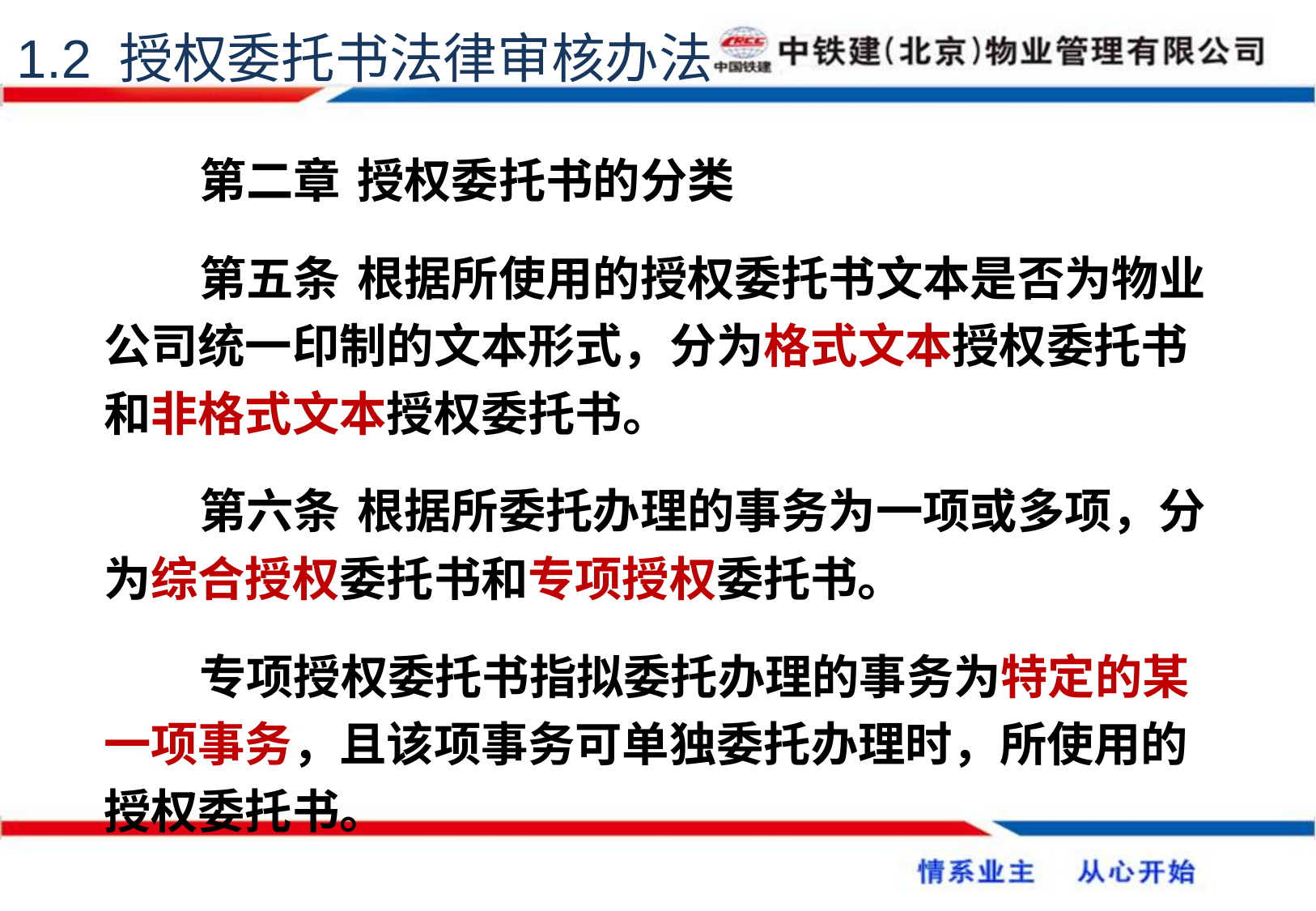

1.2 授权委托书法律审核办法
第二章	 授权委托书的分类
第五条	 根据所使用的授权委托书文本是否为物业公司统一印制的文本形式，分为格式文本授权委托书和非格式文本授权委托书。
第六条	 根据所委托办理的事务为一项或多项，分为综合授权委托书和专项授权委托书。
专项授权委托书指拟委托办理的事务为特定的某一项事务，且该项事务可单独委托办理时，所使用的授权委托书。

19